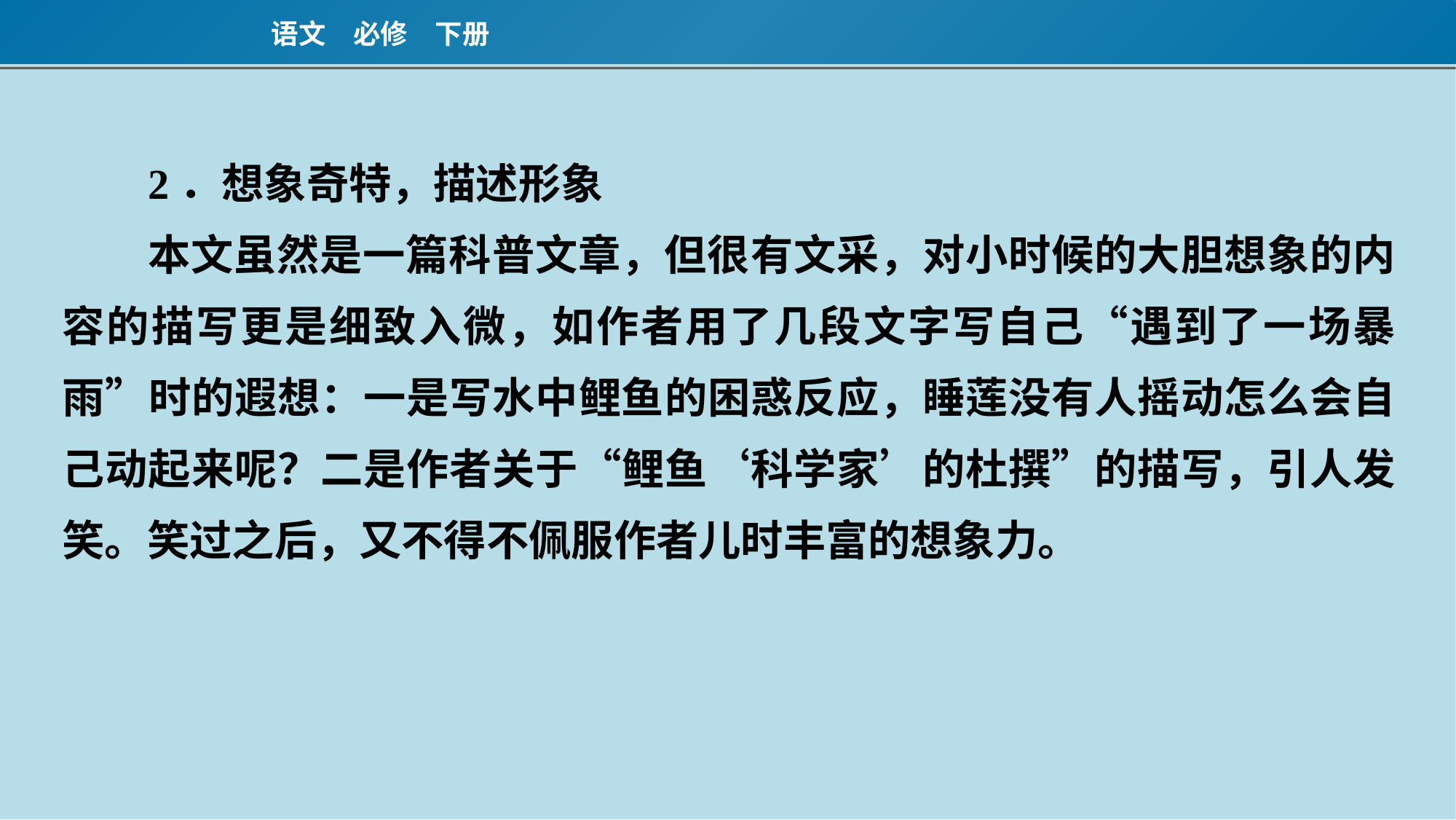

2．想象奇特，描述形象
本文虽然是一篇科普文章，但很有文采，对小时候的大胆想象的内容的描写更是细致入微，如作者用了几段文字写自己“遇到了一场暴雨”时的遐想：一是写水中鲤鱼的困惑反应，睡莲没有人摇动怎么会自己动起来呢？二是作者关于“鲤鱼‘科学家’的杜撰”的描写，引人发笑。笑过之后，又不得不佩服作者儿时丰富的想象力。